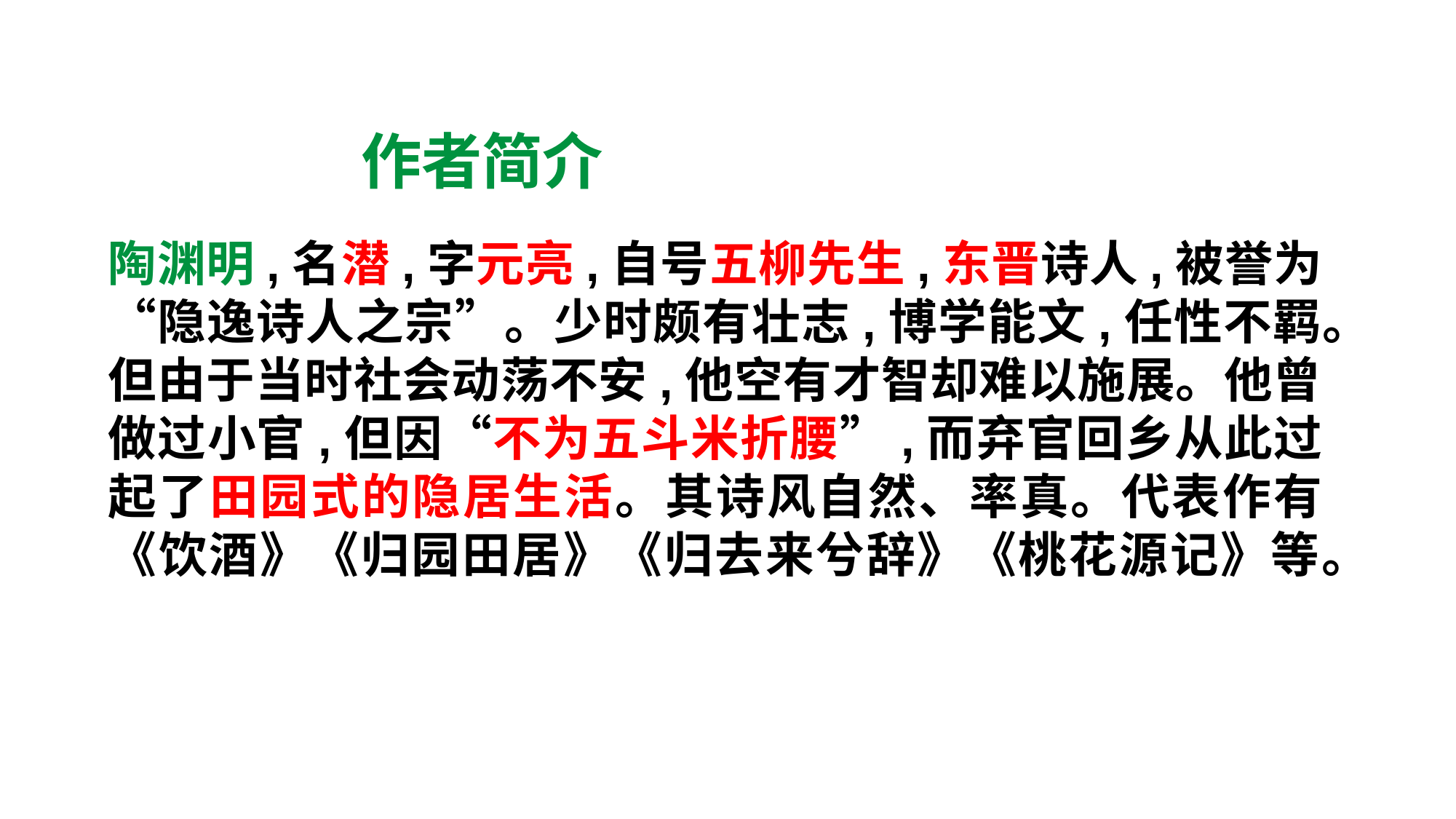

作者简介
陶渊明,名潜,字元亮,自号五柳先生,东晋诗人,被誉为“隐逸诗人之宗”。少时颇有壮志,博学能文,任性不羁。但由于当时社会动荡不安,他空有才智却难以施展。他曾做过小官,但因“不为五斗米折腰”,而弃官回乡从此过起了田园式的隐居生活。其诗风自然、率真。代表作有《饮酒》《归园田居》《归去来兮辞》《桃花源记》等。